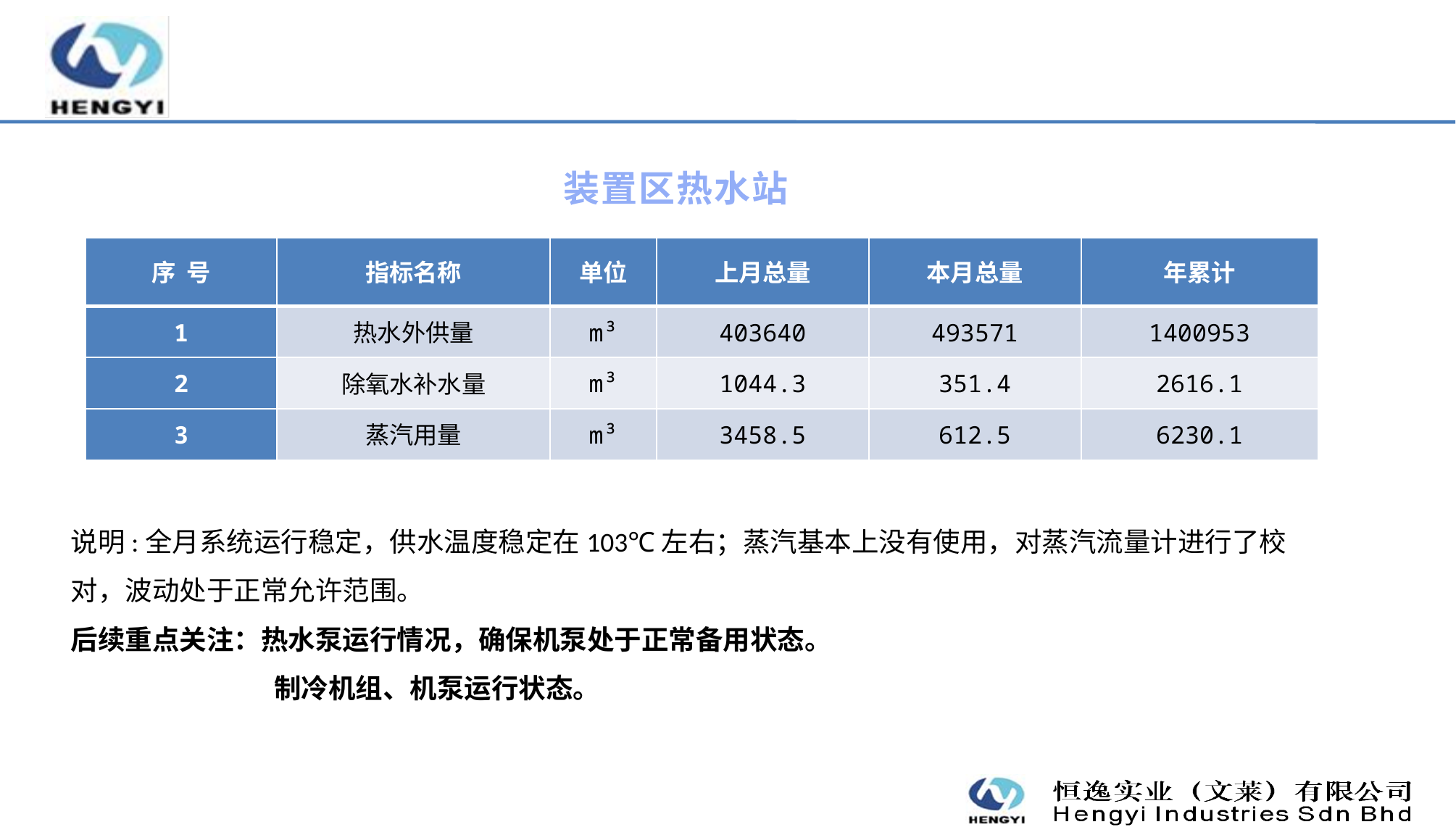

装置区热水站
| 序 号 | 指标名称 | 单位 | 上月总量 | 本月总量 | 年累计 |
| --- | --- | --- | --- | --- | --- |
| 1 | 热水外供量 | m³ | 403640 | 493571 | 1400953 |
| 2 | 除氧水补水量 | m³ | 1044.3 | 351.4 | 2616.1 |
| 3 | 蒸汽用量 | m³ | 3458.5 | 612.5 | 6230.1 |
说明:全月系统运行稳定，供水温度稳定在103℃左右；蒸汽基本上没有使用，对蒸汽流量计进行了校对，波动处于正常允许范围。
后续重点关注：热水泵运行情况，确保机泵处于正常备用状态。
                                制冷机组、机泵运行状态。